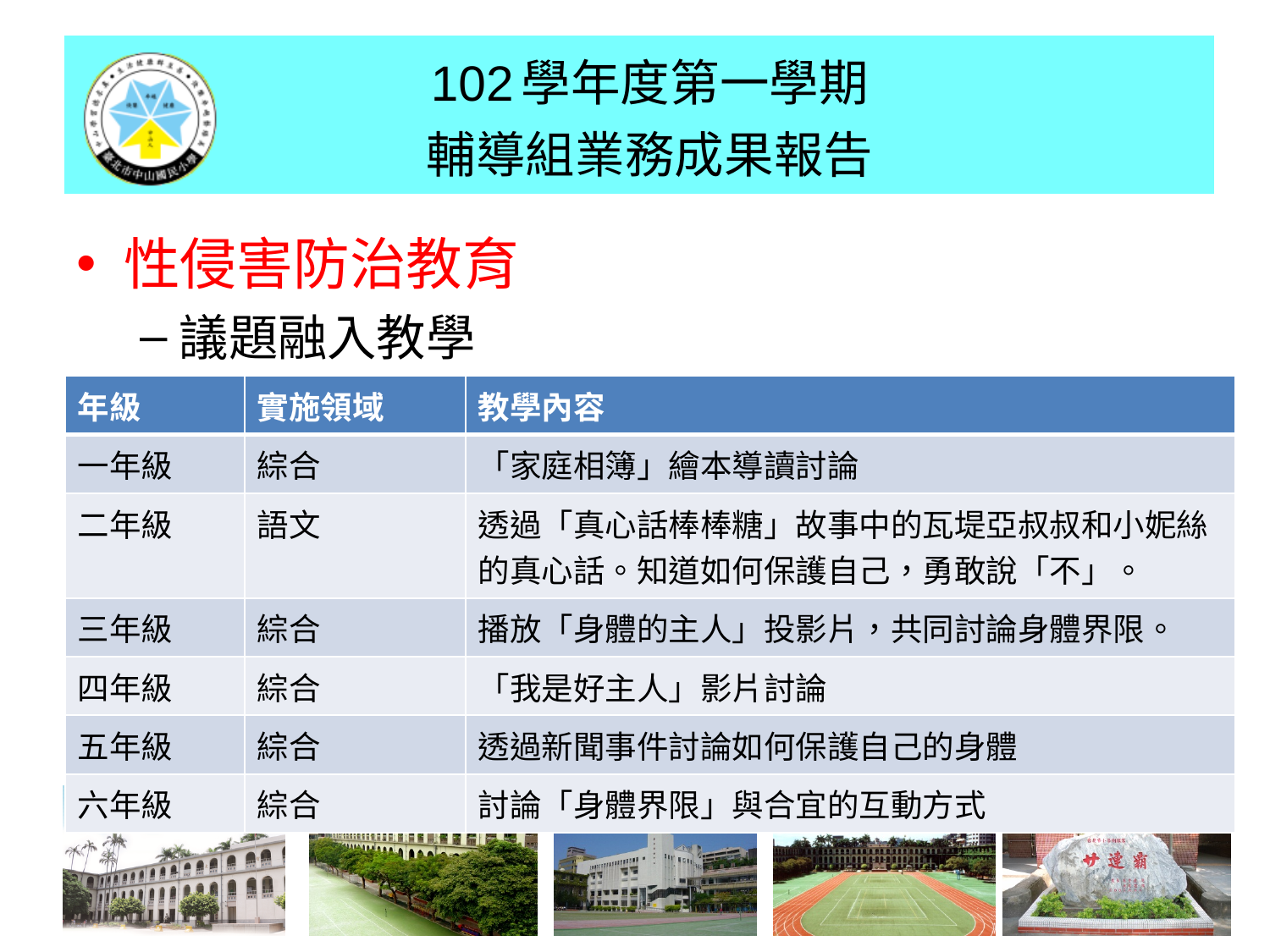

102學年度第一學期
輔導組業務成果報告
性侵害防治教育
議題融入教學

| 年級 | 實施領域 | 教學內容 |
| --- | --- | --- |
| 一年級 | 綜合 | 「家庭相簿」繪本導讀討論 |
| 二年級 | 語文 | 透過「真心話棒棒糖」故事中的瓦堤亞叔叔和小妮絲的真心話。知道如何保護自己，勇敢說「不」。 |
| 三年級 | 綜合 | 播放「身體的主人」投影片，共同討論身體界限。 |
| 四年級 | 綜合 | 「我是好主人」影片討論 |
| 五年級 | 綜合 | 透過新聞事件討論如何保護自己的身體 |
| 六年級 | 綜合 | 討論「身體界限」與合宜的互動方式 |